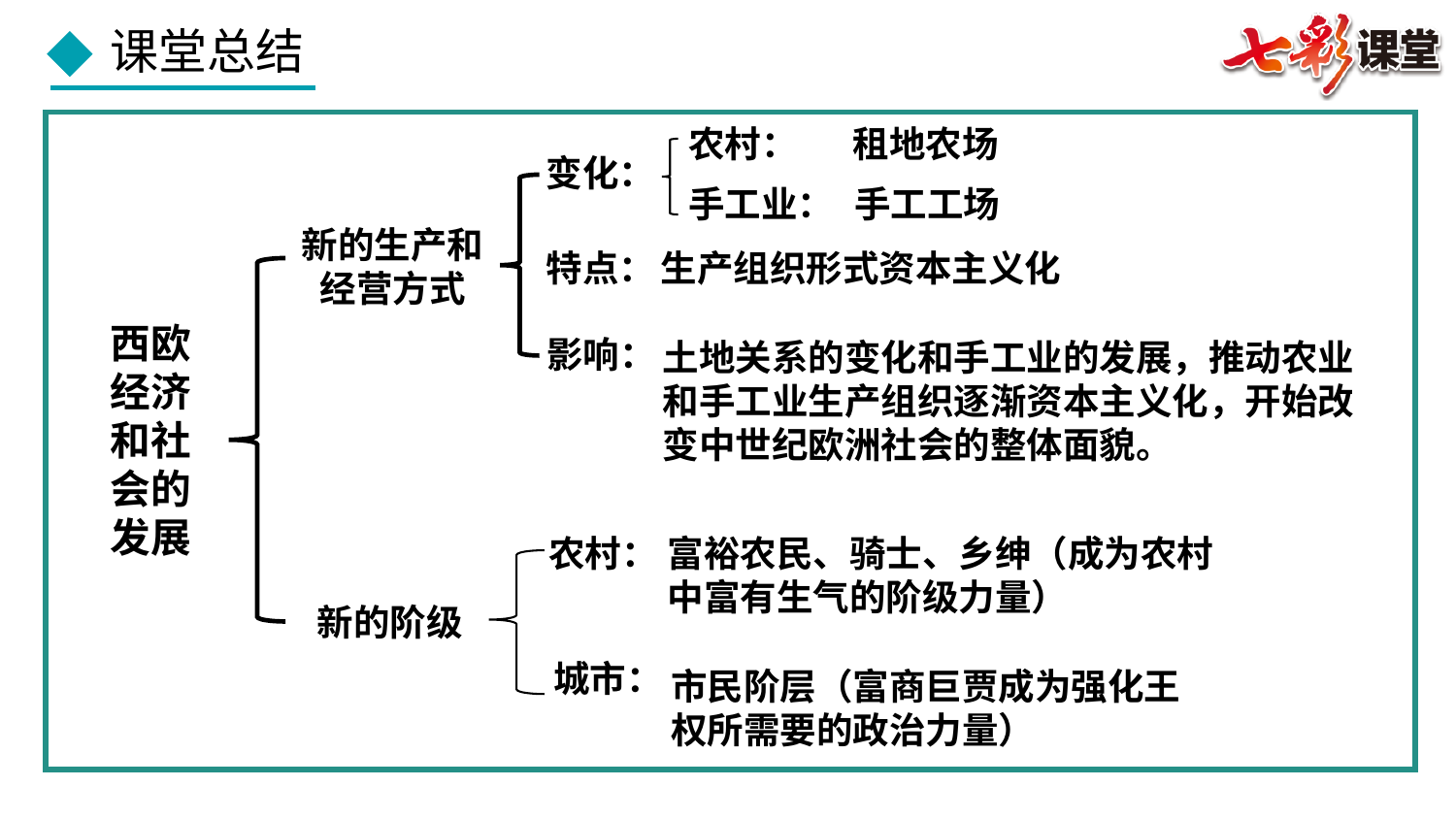

农村：
租地农场

变化：
手工业：
手工工场

新的生产和经营方式

特点：
生产组织形式资本主义化

西欧
经济
和社
会的
发展

影响：
土地关系的变化和手工业的发展，推动农业和手工业生产组织逐渐资本主义化，开始改变中世纪欧洲社会的整体面貌。
农村：
富裕农民、骑士、乡绅（成为农村中富有生气的阶级力量）

新的阶级
城市：
市民阶层（富商巨贾成为强化王权所需要的政治力量）